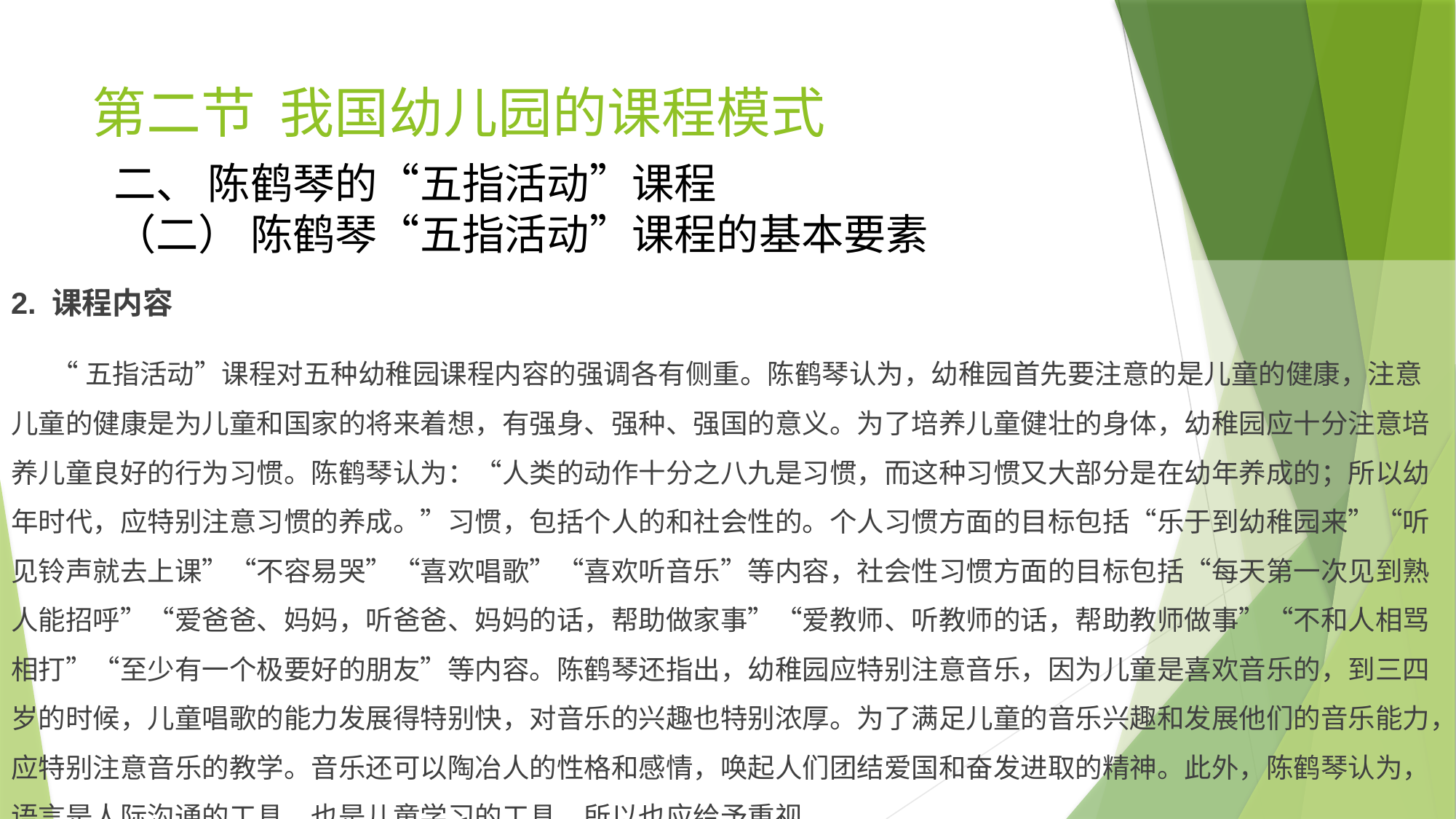

# 第二节  我国幼儿园的课程模式
二、 陈鹤琴的“五指活动”课程
（二） 陈鹤琴“五指活动”课程的基本要素
2. 课程内容
      “五指活动”课程对五种幼稚园课程内容的强调各有侧重。陈鹤琴认为，幼稚园首先要注意的是儿童的健康，注意儿童的健康是为儿童和国家的将来着想，有强身、强种、强国的意义。为了培养儿童健壮的身体，幼稚园应十分注意培养儿童良好的行为习惯。陈鹤琴认为：“人类的动作十分之八九是习惯，而这种习惯又大部分是在幼年养成的；所以幼年时代，应特别注意习惯的养成。”习惯，包括个人的和社会性的。个人习惯方面的目标包括“乐于到幼稚园来”“听见铃声就去上课”“不容易哭”“喜欢唱歌”“喜欢听音乐”等内容，社会性习惯方面的目标包括“每天第一次见到熟人能招呼”“爱爸爸、妈妈，听爸爸、妈妈的话，帮助做家事”“爱教师、听教师的话，帮助教师做事”“不和人相骂相打”“至少有一个极要好的朋友”等内容。陈鹤琴还指出，幼稚园应特别注意音乐，因为儿童是喜欢音乐的，到三四岁的时候，儿童唱歌的能力发展得特别快，对音乐的兴趣也特别浓厚。为了满足儿童的音乐兴趣和发展他们的音乐能力，应特别注意音乐的教学。音乐还可以陶冶人的性格和感情，唤起人们团结爱国和奋发进取的精神。此外，陈鹤琴认为，语言是人际沟通的工具，也是儿童学习的工具，所以也应给予重视。